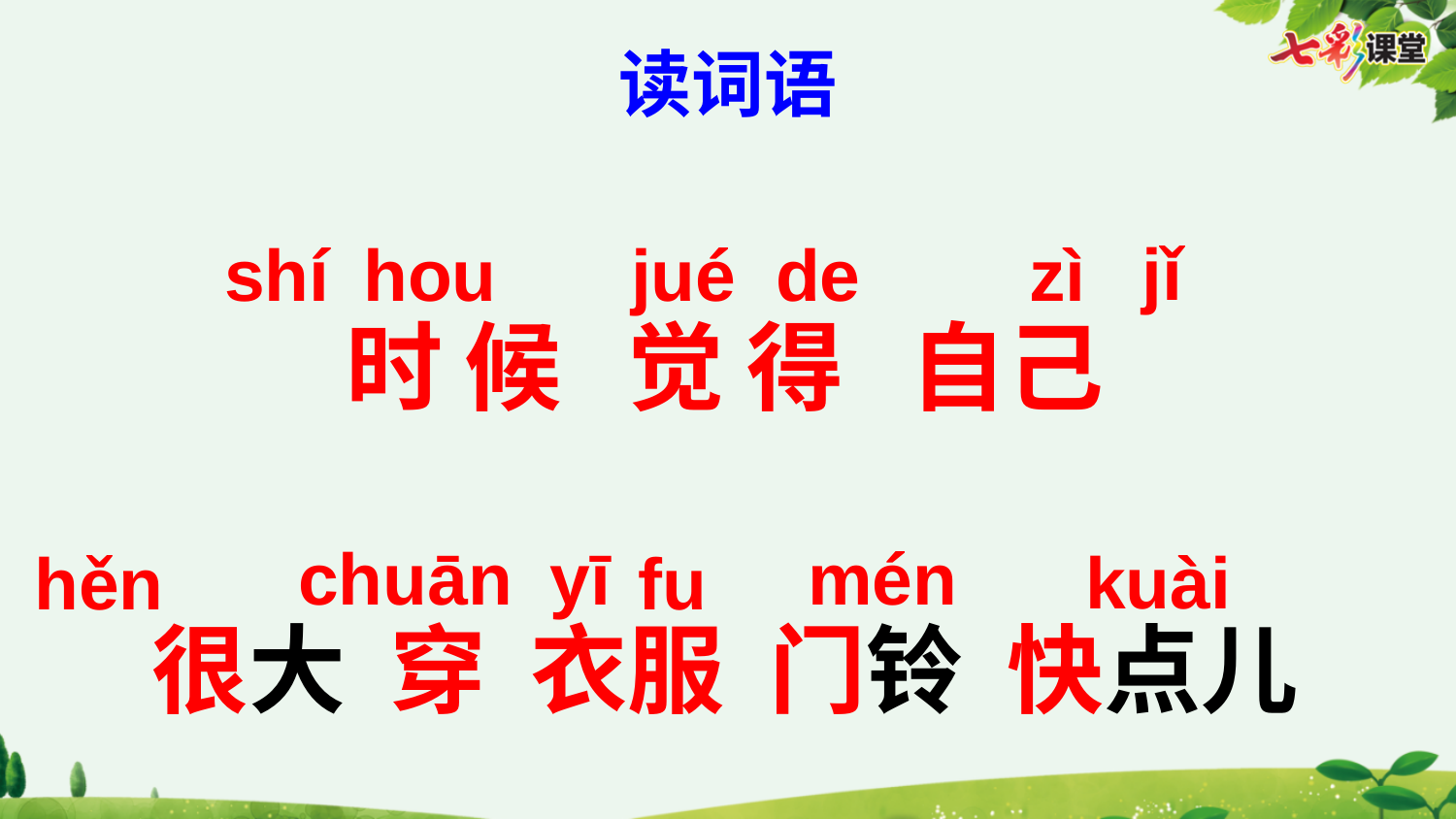

读词语
jǐ
shí
hou
jué
de
zì
时 候   觉 得   自己

很大  穿  衣服  门铃  快点儿
chuān
yī
mén
kuài
hěn
fu